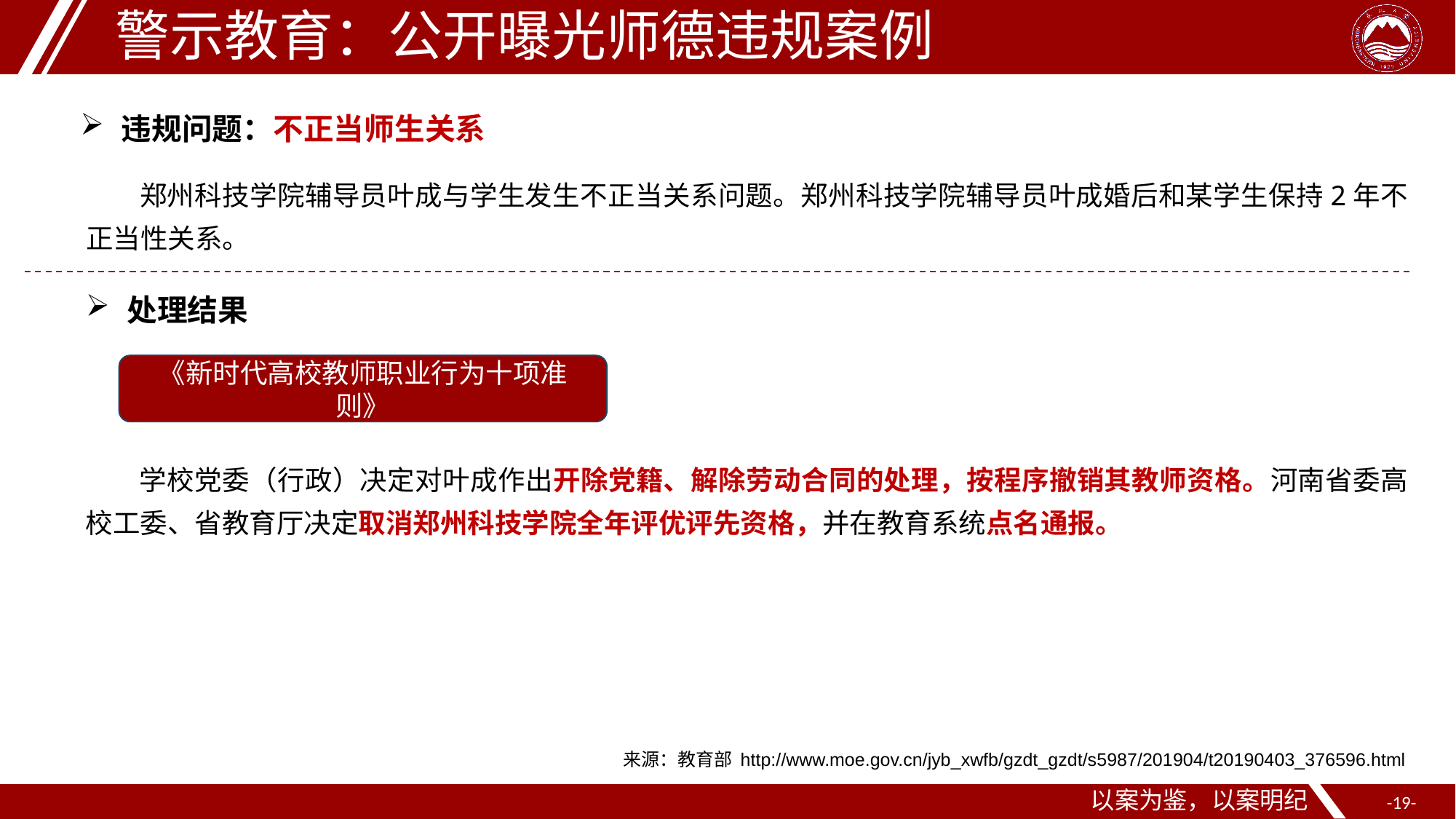

警示教育：公开曝光师德违规案例
违规问题：不正当师生关系
郑州科技学院辅导员叶成与学生发生不正当关系问题。郑州科技学院辅导员叶成婚后和某学生保持2年不正当性关系。
处理结果
《新时代高校教师职业行为十项准则》
学校党委（行政）决定对叶成作出开除党籍、解除劳动合同的处理，按程序撤销其教师资格。河南省委高校工委、省教育厅决定取消郑州科技学院全年评优评先资格，并在教育系统点名通报。
来源：教育部 http://www.moe.gov.cn/jyb_xwfb/gzdt_gzdt/s5987/201904/t20190403_376596.html
以案为鉴，以案明纪
-19-